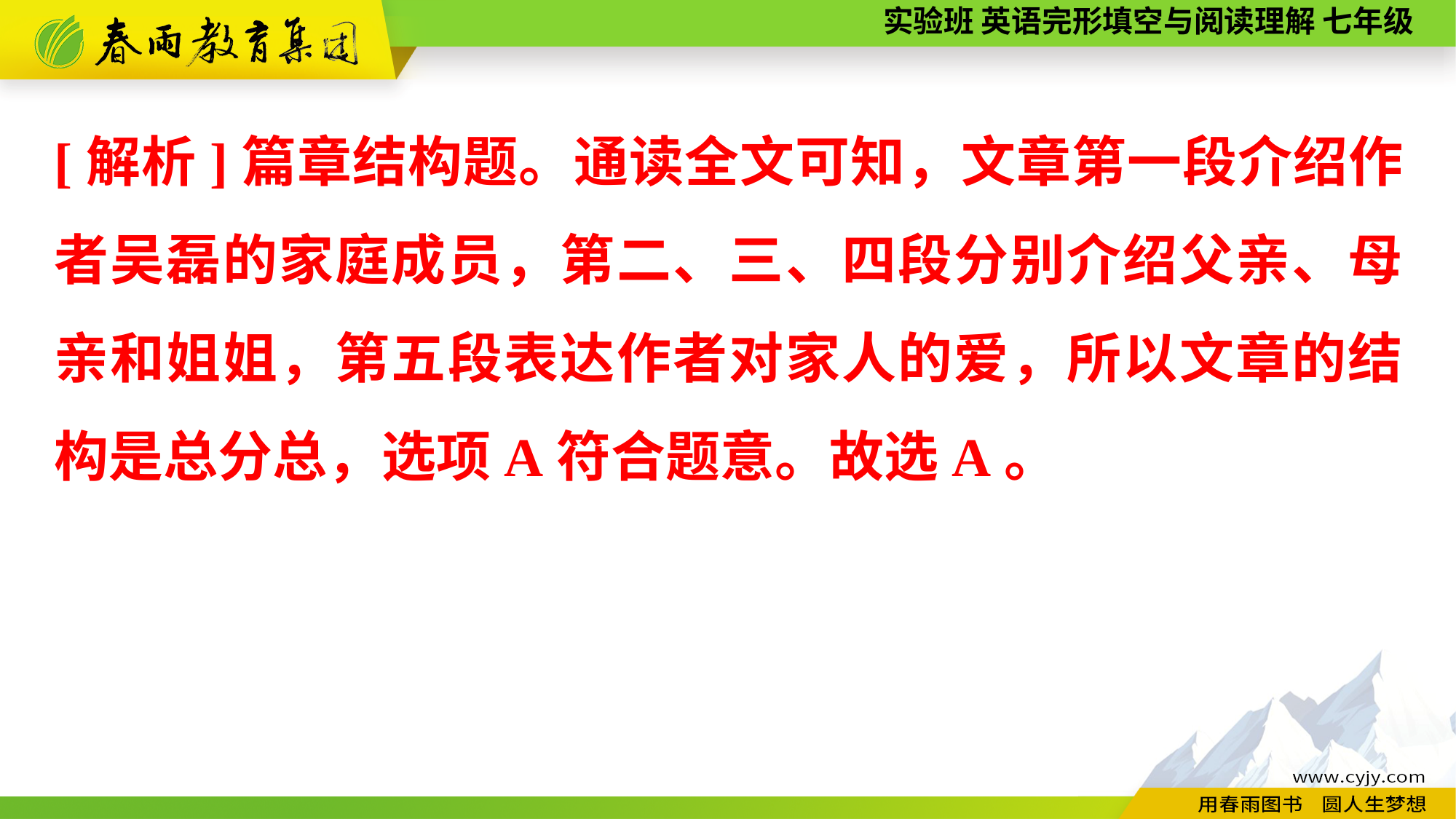

[解析]篇章结构题。通读全文可知，文章第一段介绍作者吴磊的家庭成员，第二、三、四段分别介绍父亲、母亲和姐姐，第五段表达作者对家人的爱，所以文章的结构是总分总，选项A符合题意。故选A。